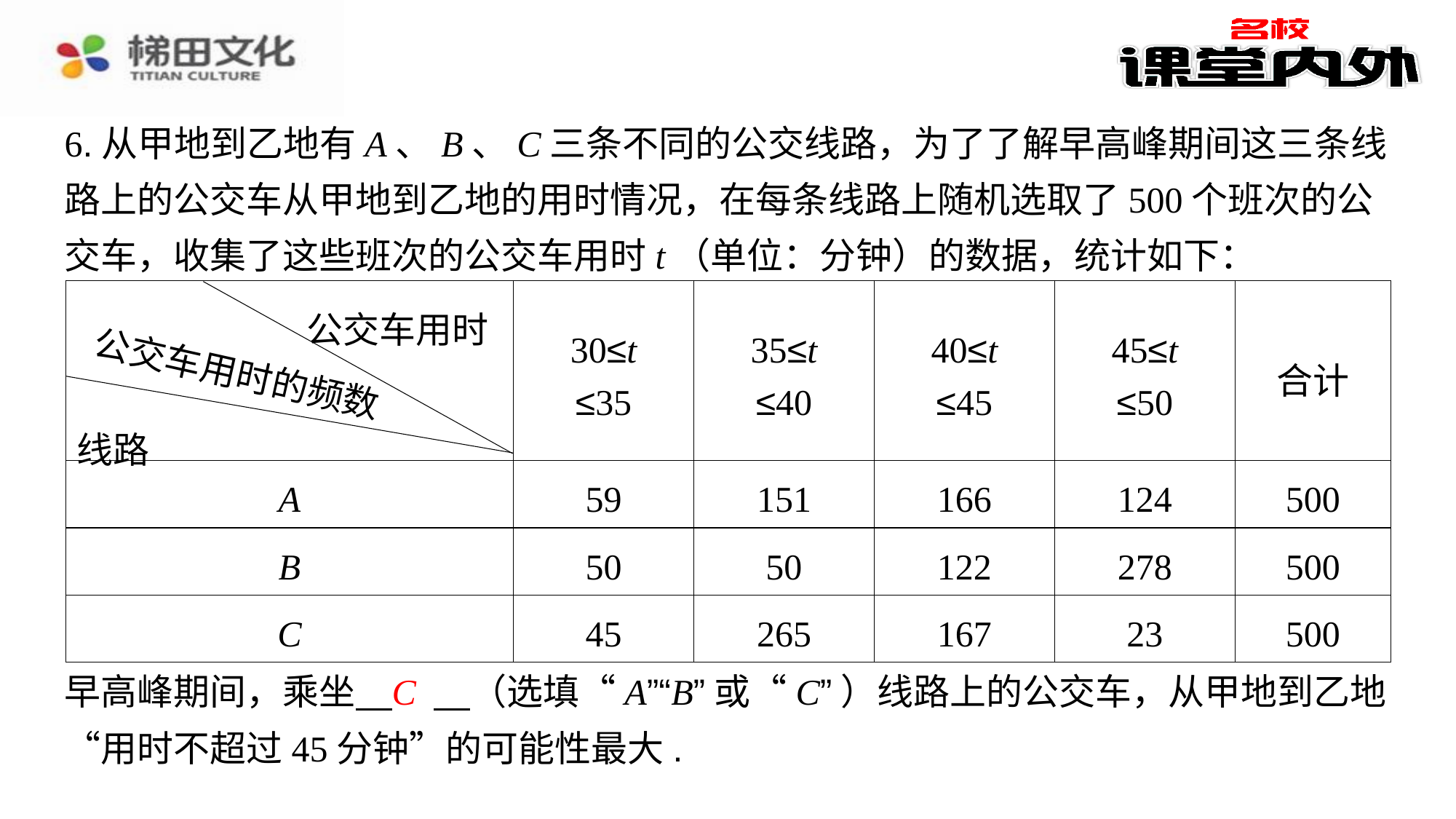

6.从甲地到乙地有A、B、C三条不同的公交线路，为了了解早高峰期间这三条线路上的公交车从甲地到乙地的用时情况，在每条线路上随机选取了500个班次的公交车，收集了这些班次的公交车用时t（单位：分钟）的数据，统计如下：
| 公交车用时 线路 | 30≤t ≤35 | 35≤t ≤40 | 40≤t ≤45 | 45≤t ≤50 | 合计 |
| --- | --- | --- | --- | --- | --- |
| A | 59 | 151 | 166 | 124 | 500 |
| B | 50 | 50 | 122 | 278 | 500 |
| C | 45 | 265 | 167 | 23 | 500 |
公交车用时的频数
C
早高峰期间，乘坐 　C　⁠（选填“A”“B”或“C”）线路上的公交车，从甲地到乙地“用时不超过45分钟”的可能性最大.